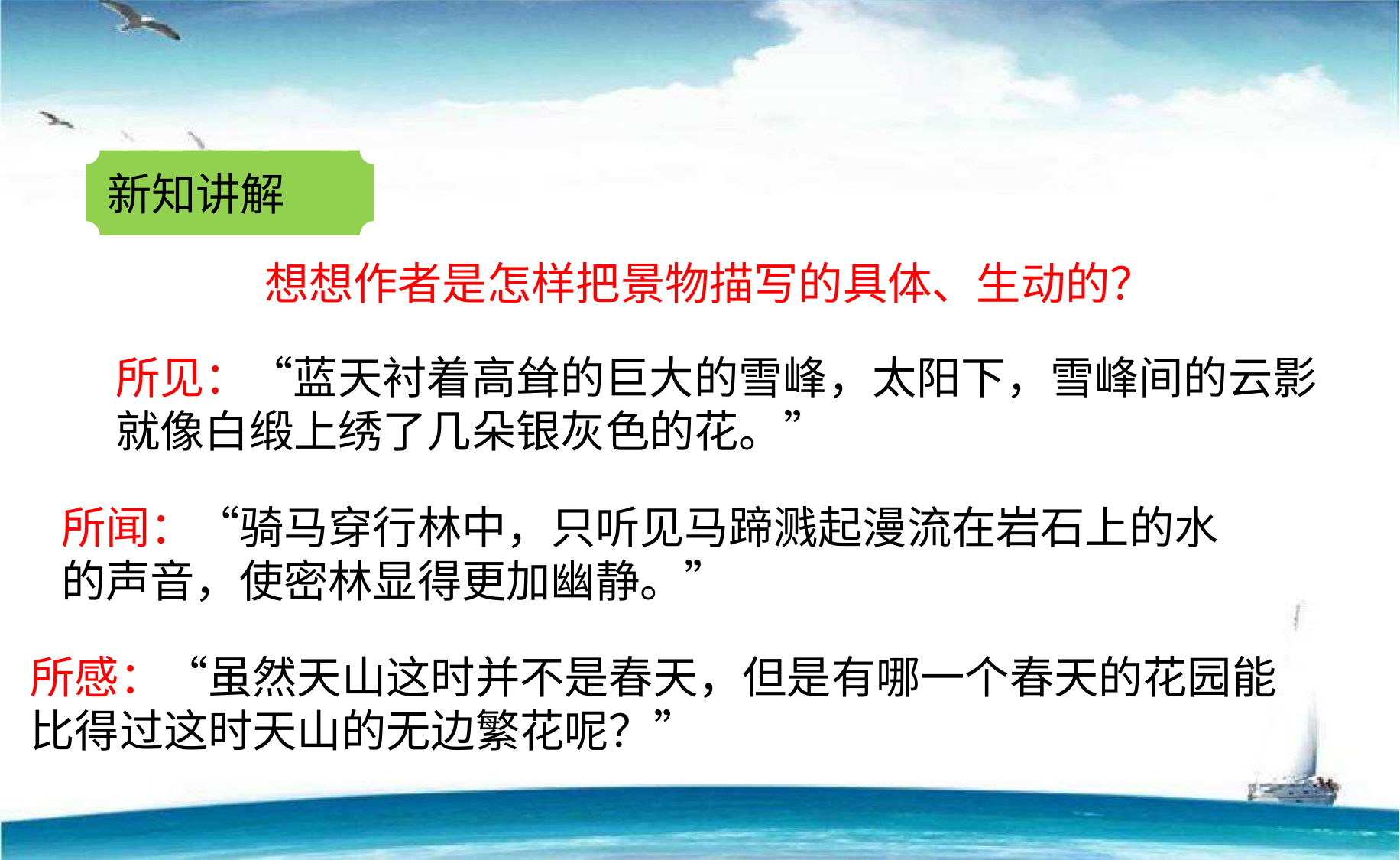

新知讲解
想想作者是怎样把景物描写的具体、生动的？
所见：“蓝天衬着高耸的巨大的雪峰，太阳下，雪峰间的云影就像白缎上绣了几朵银灰色的花。”
所闻：“骑马穿行林中，只听见马蹄溅起漫流在岩石上的水的声音，使密林显得更加幽静。”
所感：“虽然天山这时并不是春天，但是有哪一个春天的花园能比得过这时天山的无边繁花呢？”